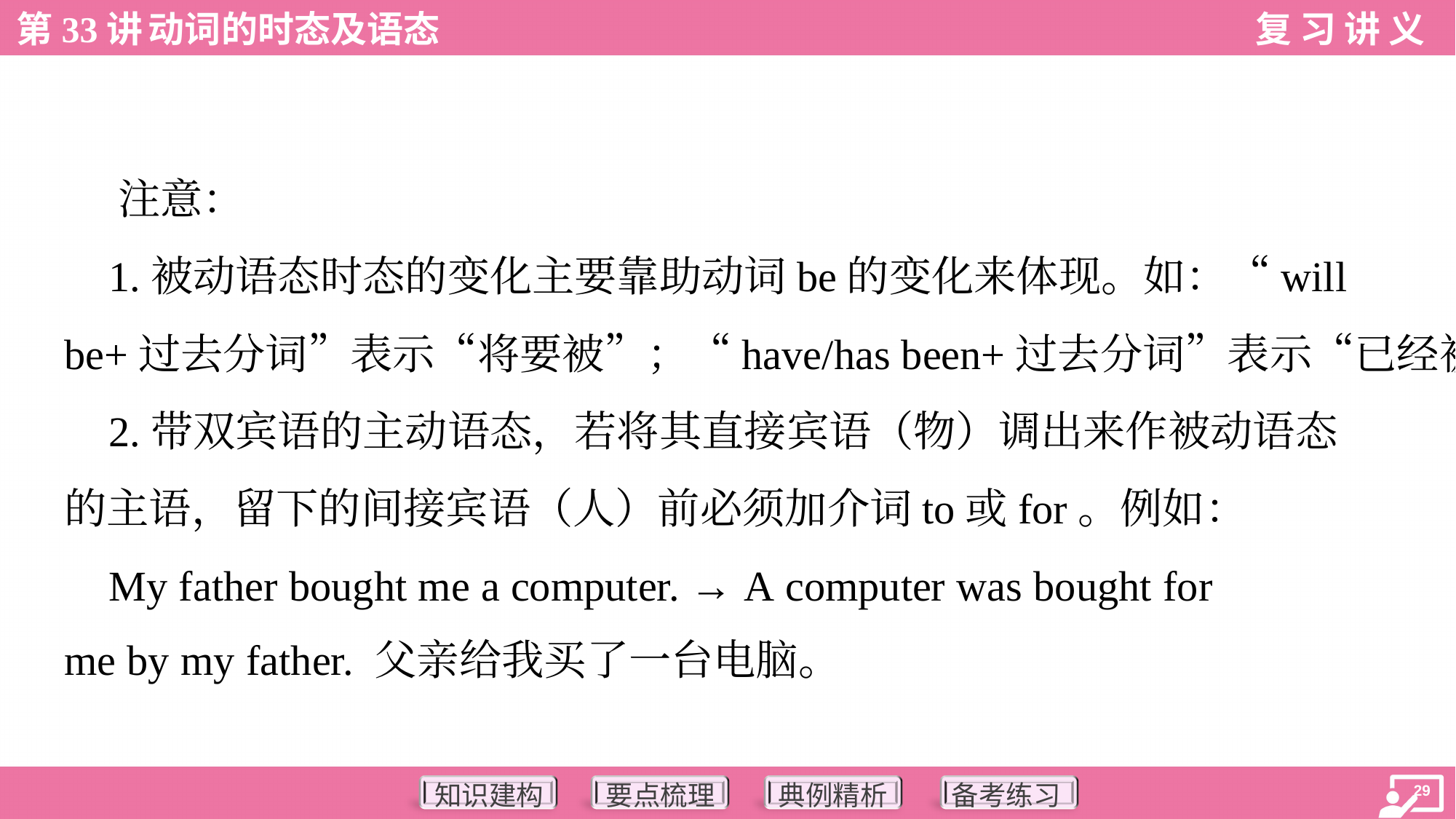

注意：
    1.被动语态时态的变化主要靠助动词be的变化来体现。如：“will
be+过去分词”表示“将要被”；“have/has been+过去分词”表示“已经被”。
    2.带双宾语的主动语态，若将其直接宾语（物）调出来作被动语态
的主语，留下的间接宾语（人）前必须加介词to或for。例如：
    My father bought me a computer. → A computer was bought for
me by my father. 父亲给我买了一台电脑。